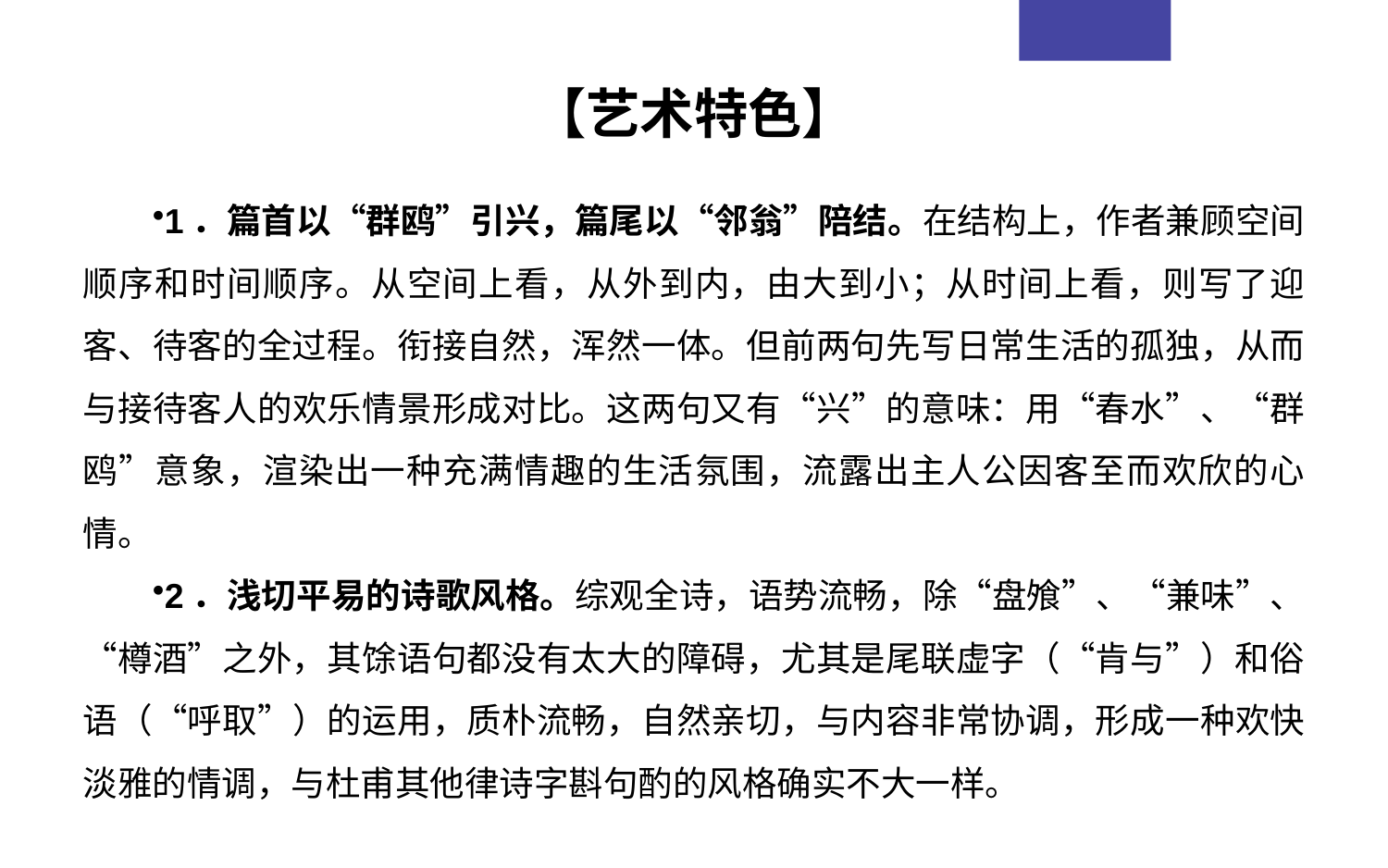

【艺术特色】
1．篇首以“群鸥”引兴，篇尾以“邻翁”陪结。在结构上，作者兼顾空间顺序和时间顺序。从空间上看，从外到内，由大到小；从时间上看，则写了迎客、待客的全过程。衔接自然，浑然一体。但前两句先写日常生活的孤独，从而与接待客人的欢乐情景形成对比。这两句又有“兴”的意味：用“春水”、“群鸥”意象，渲染出一种充满情趣的生活氛围，流露出主人公因客至而欢欣的心情。
2．浅切平易的诗歌风格。综观全诗，语势流畅，除“盘飧”、“兼味”、“樽酒”之外，其馀语句都没有太大的障碍，尤其是尾联虚字（“肯与”）和俗语（“呼取”）的运用，质朴流畅，自然亲切，与内容非常协调，形成一种欢快淡雅的情调，与杜甫其他律诗字斟句酌的风格确实不大一样。